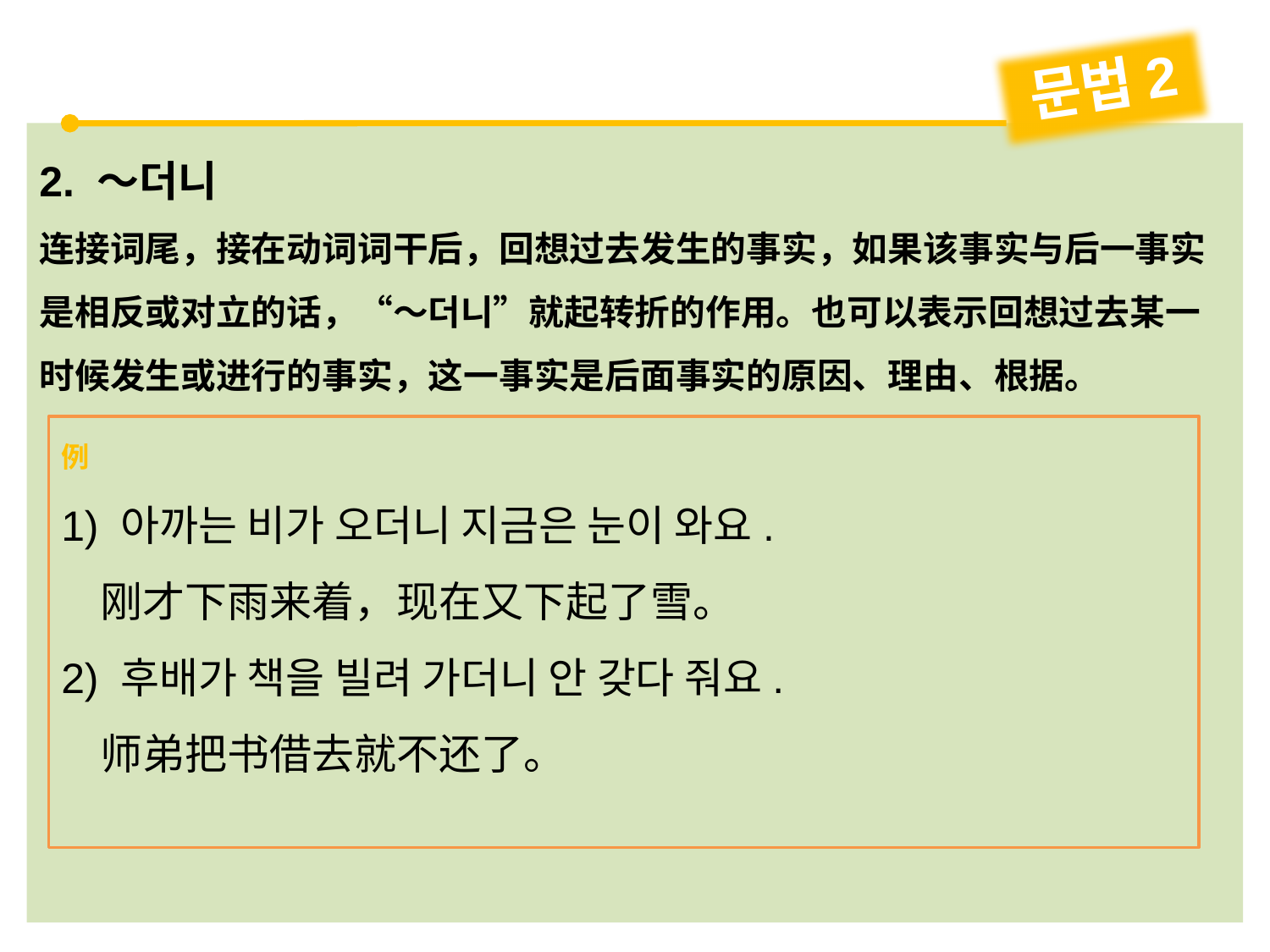

문법2
2. ～더니
连接词尾，接在动词词干后，回想过去发生的事实，如果该事实与后一事实是相反或对立的话，“～더니”就起转折的作用。也可以表示回想过去某一时候发生或进行的事实，这一事实是后面事实的原因、理由、根据。

例
1) 아까는 비가 오더니 지금은 눈이 와요.
   刚才下雨来着，现在又下起了雪。
2) 후배가 책을 빌려 가더니 안 갖다 줘요.
   师弟把书借去就不还了。